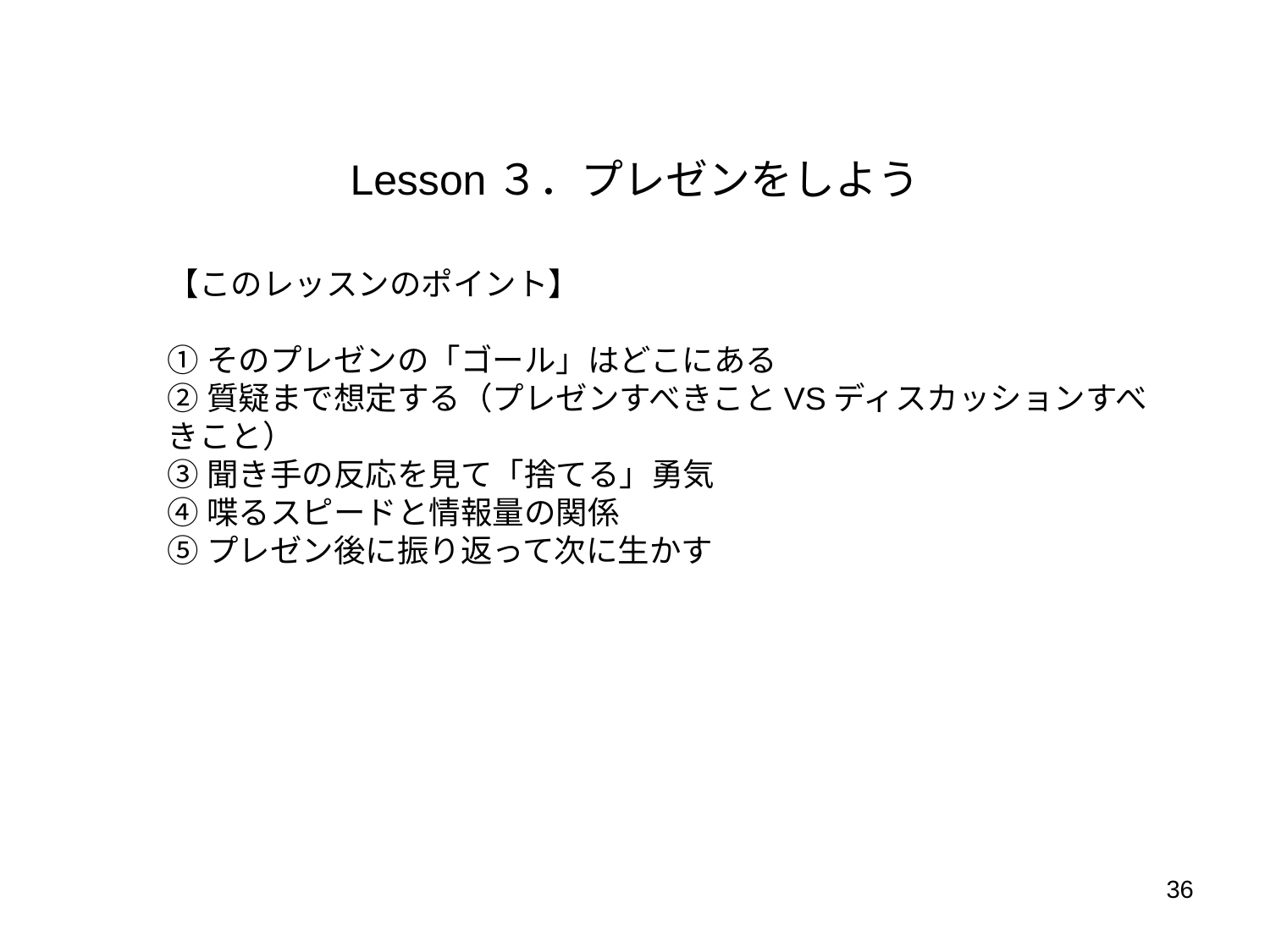

Lesson３．プレゼンをしよう
【このレッスンのポイント】

①そのプレゼンの「ゴール」はどこにある
②質疑まで想定する（プレゼンすべきことVSディスカッションすべきこと）
③聞き手の反応を見て「捨てる」勇気
④喋るスピードと情報量の関係
⑤プレゼン後に振り返って次に生かす
36